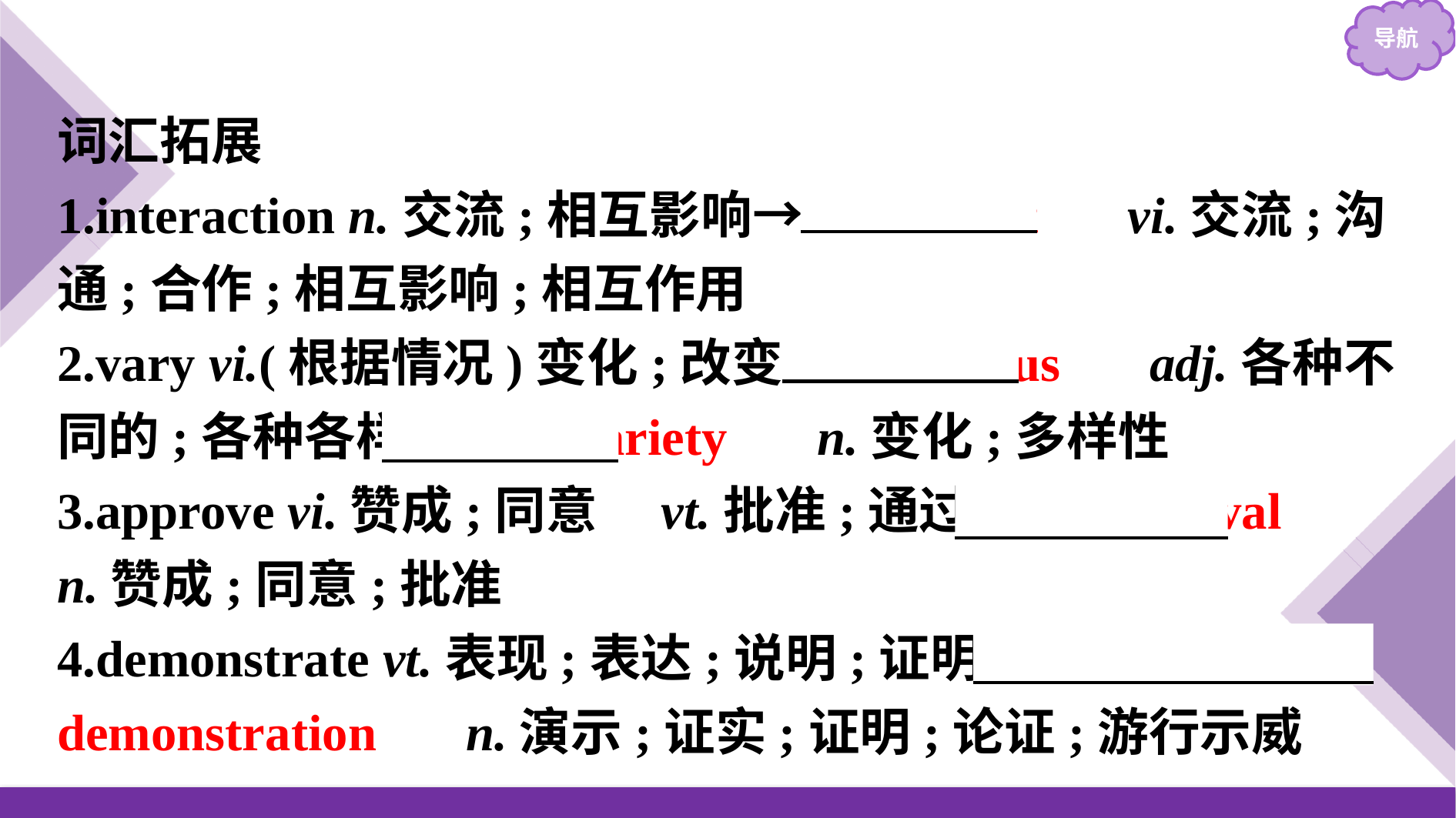

词汇拓展
1.interaction n.交流;相互影响→　interact　 vi.交流;沟通;合作;相互影响;相互作用
2.vary vi.(根据情况)变化;改变→　various　 adj.各种不同的;各种各样的→　variety　 n.变化;多样性
3.approve vi.赞成;同意　vt.批准;通过→　approval　 n.赞成;同意;批准
4.demonstrate vt.表现;表达;说明;证明→　demonstration　 n.演示;证实;证明;论证;游行示威